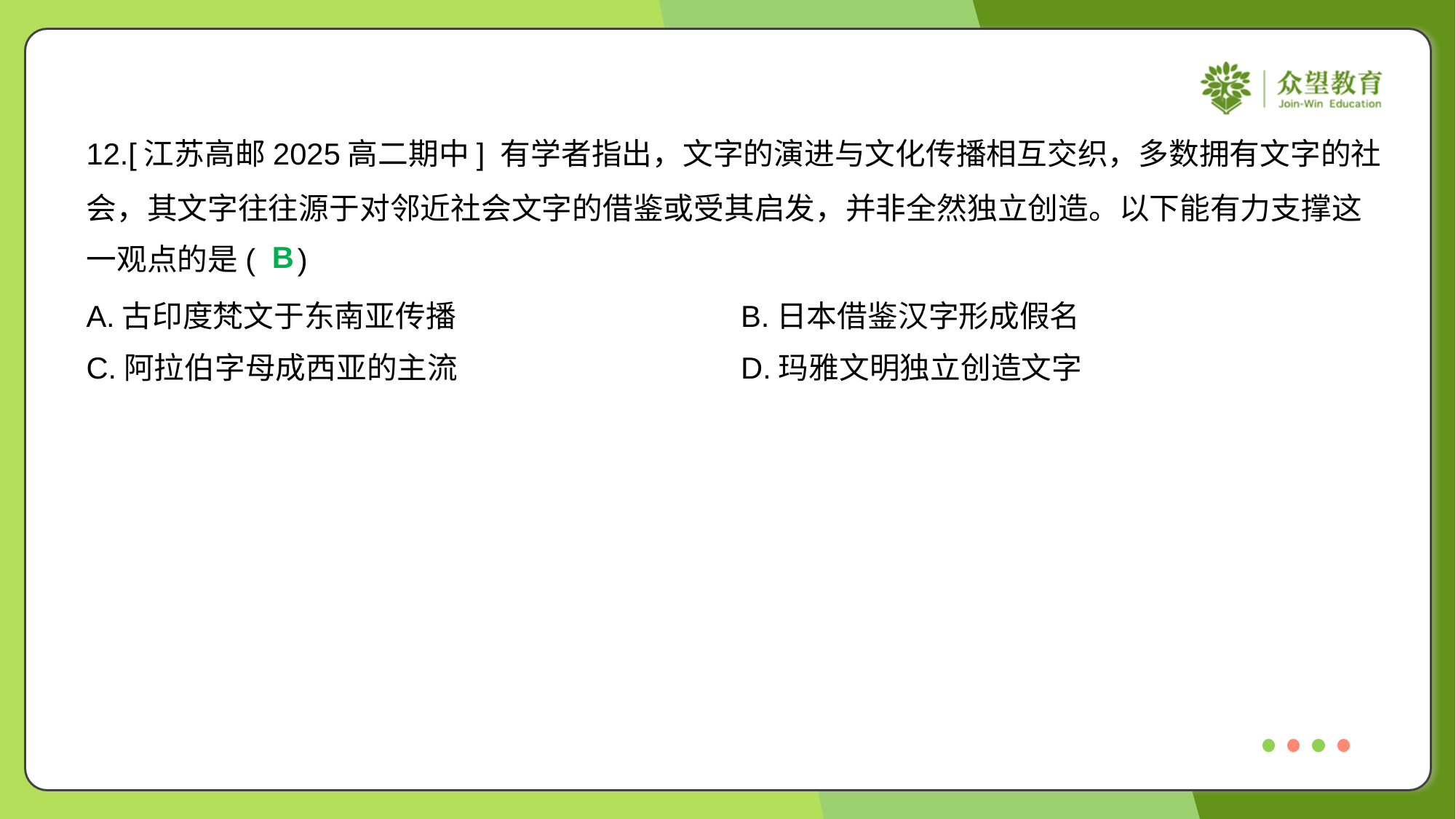

12.[江苏高邮2025高二期中] 有学者指出，文字的演进与文化传播相互交织，多数拥有文字的社
会，其文字往往源于对邻近社会文字的借鉴或受其启发，并非全然独立创造。以下能有力支撑这
一观点的是(     )
B
A.古印度梵文于东南亚传播	B.日本借鉴汉字形成假名
C.阿拉伯字母成西亚的主流	D.玛雅文明独立创造文字